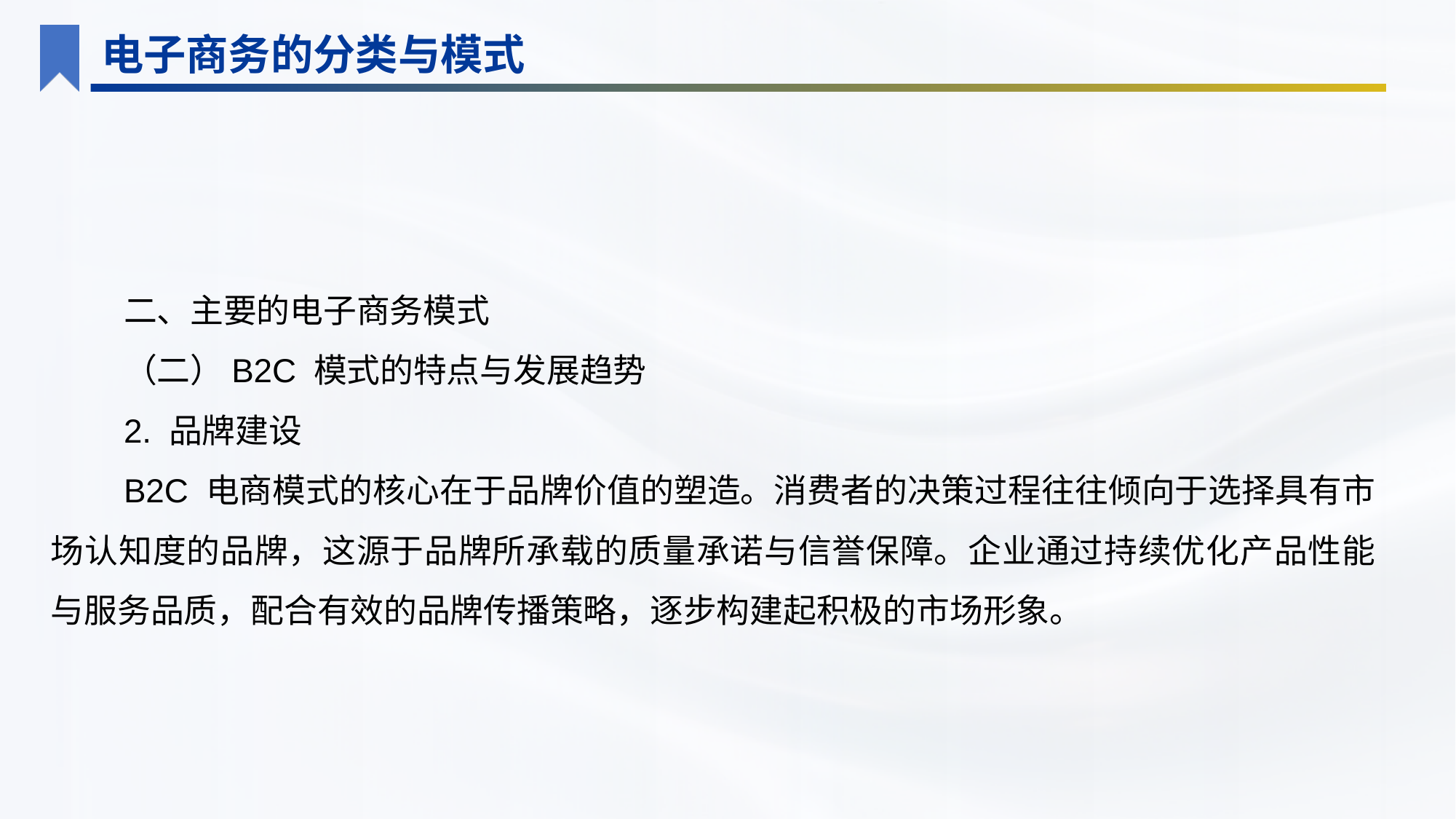

电子商务的分类与模式
二、主要的电子商务模式
（二）B2C 模式的特点与发展趋势
2. 品牌建设
B2C 电商模式的核心在于品牌价值的塑造。消费者的决策过程往往倾向于选择具有市场认知度的品牌，这源于品牌所承载的质量承诺与信誉保障。企业通过持续优化产品性能与服务品质，配合有效的品牌传播策略，逐步构建起积极的市场形象。